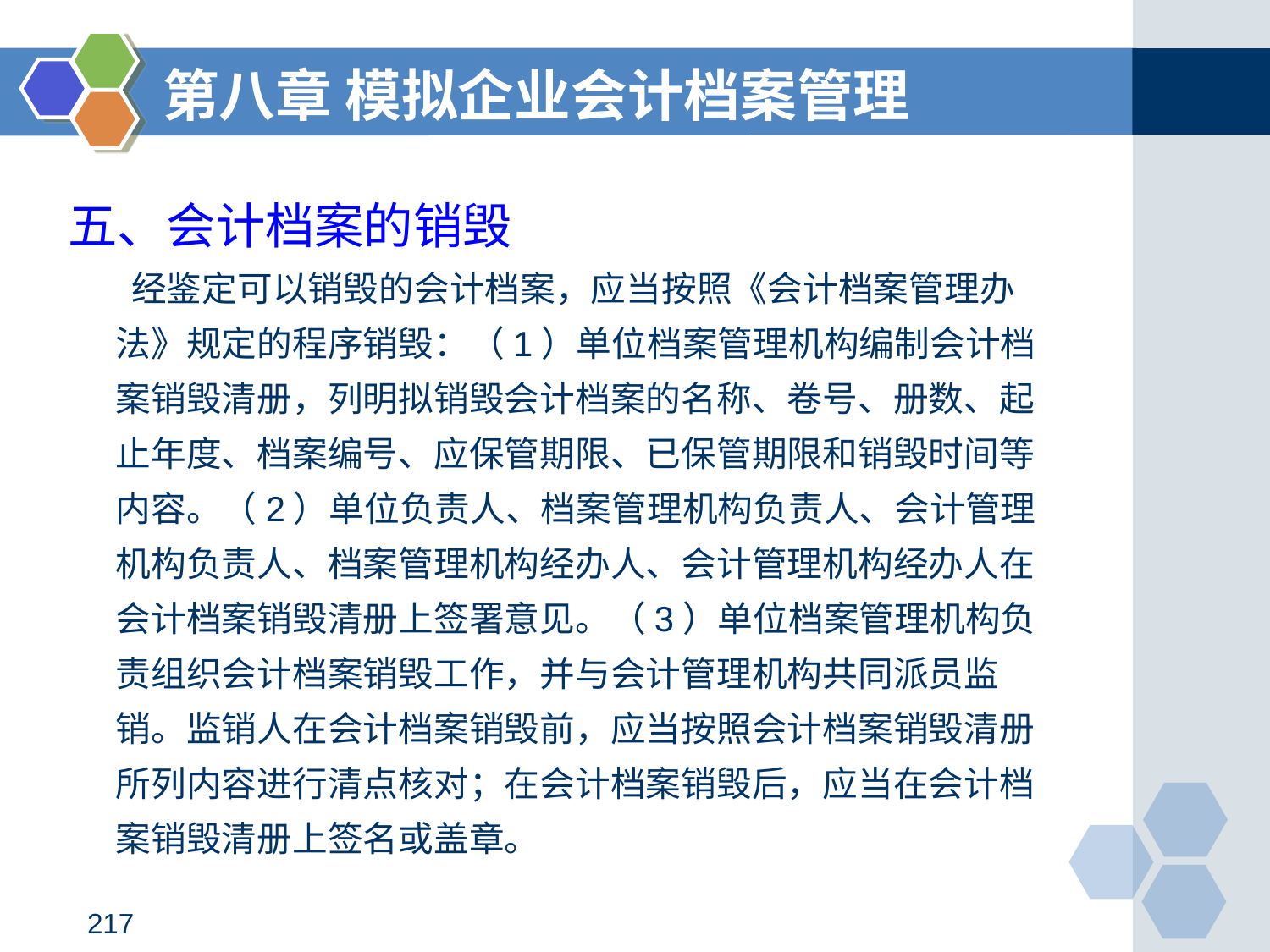

第八章 模拟企业会计档案管理
# 五、会计档案的销毁
       经鉴定可以销毁的会计档案，应当按照《会计档案管理办法》规定的程序销毁：（1）单位档案管理机构编制会计档案销毁清册，列明拟销毁会计档案的名称、卷号、册数、起止年度、档案编号、应保管期限、已保管期限和销毁时间等内容。（2）单位负责人、档案管理机构负责人、会计管理机构负责人、档案管理机构经办人、会计管理机构经办人在会计档案销毁清册上签署意见。（3）单位档案管理机构负责组织会计档案销毁工作，并与会计管理机构共同派员监销。监销人在会计档案销毁前，应当按照会计档案销毁清册所列内容进行清点核对；在会计档案销毁后，应当在会计档案销毁清册上签名或盖章。